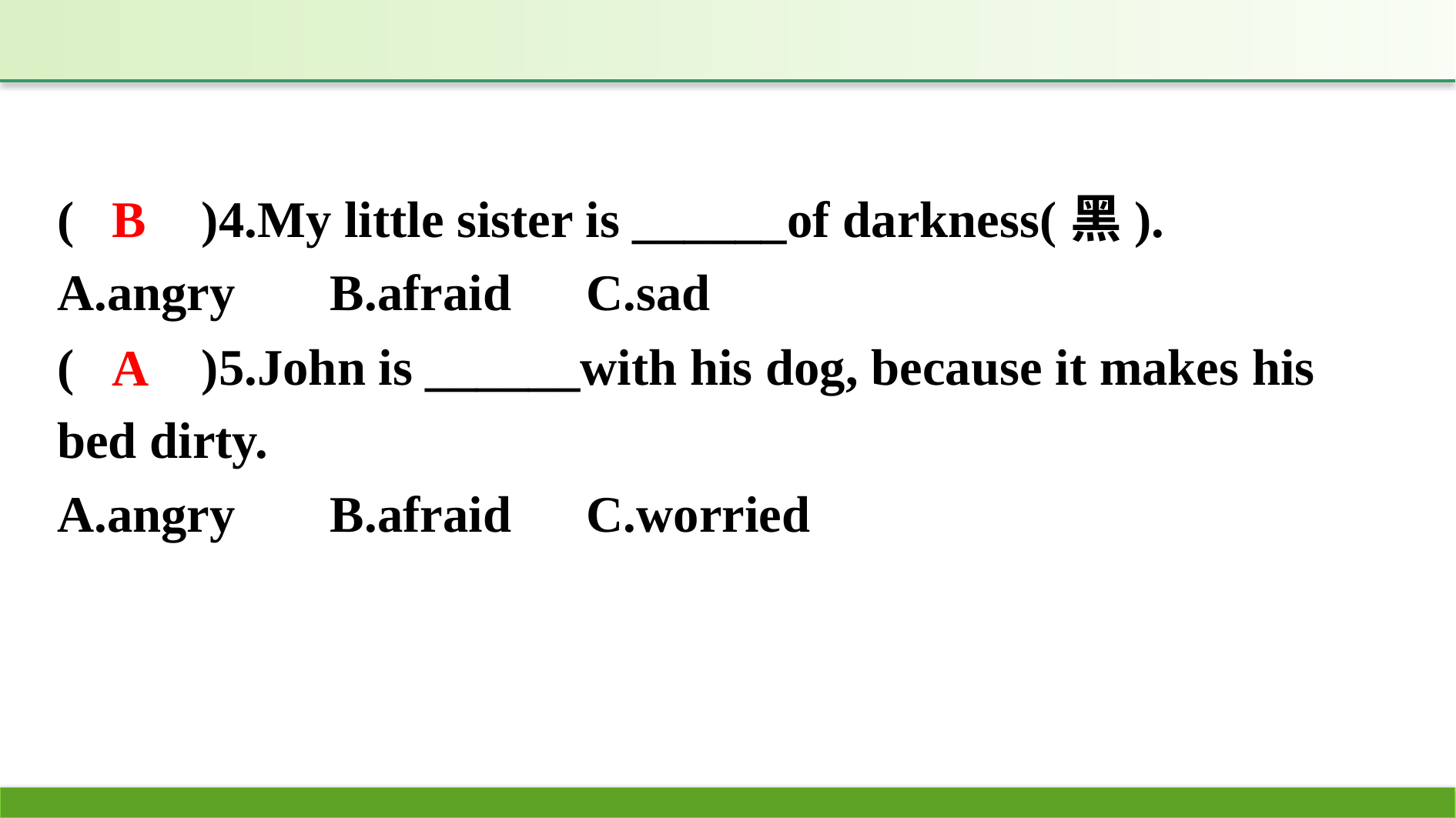

(　　)4.My little sister is ______of darkness(黑).
A.angry	B.afraid	C.sad
(　　)5.John is ______with his dog, because it makes his bed dirty.
A.angry	B.afraid	C.worried
B
A